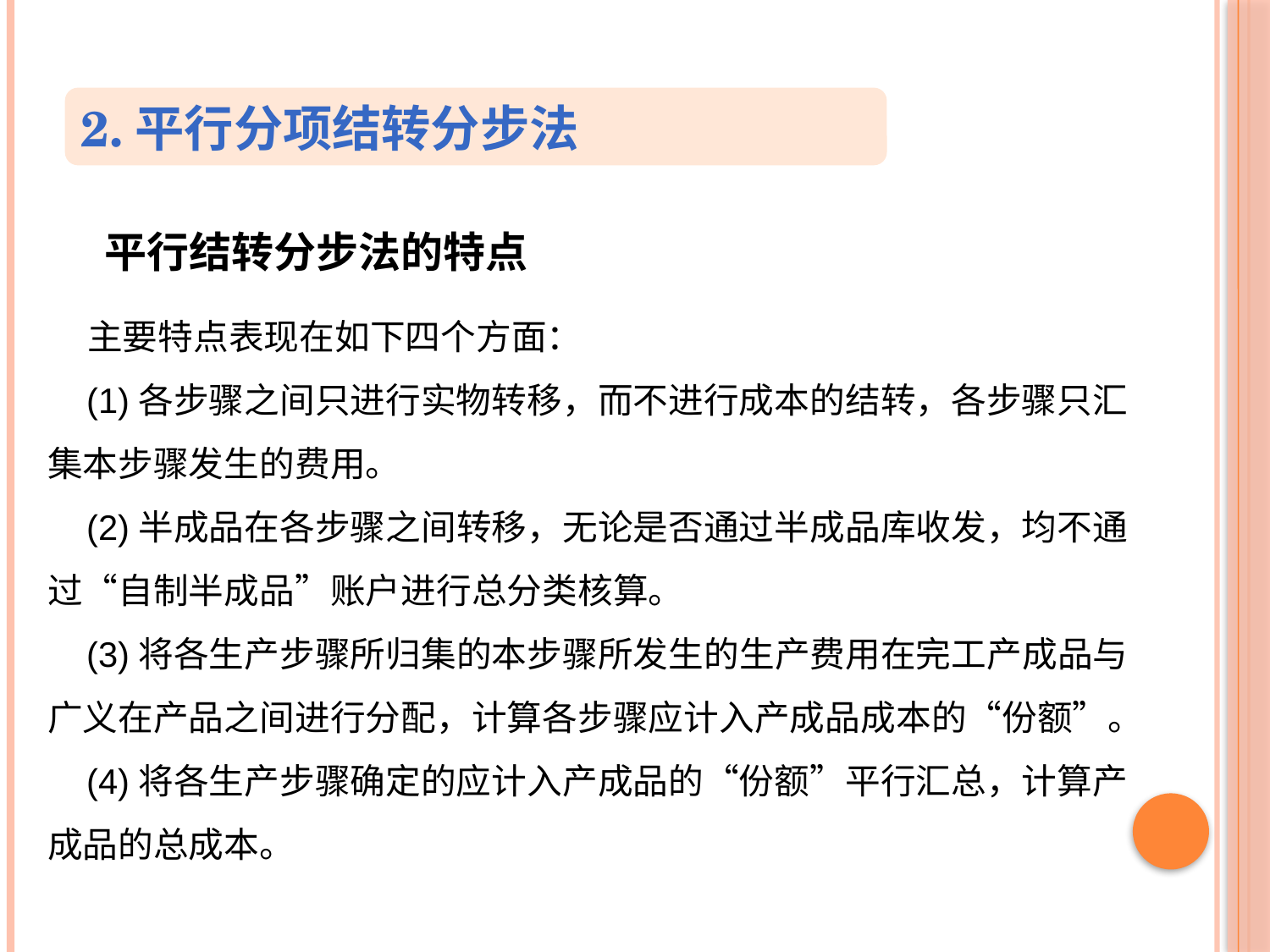

2.平行分项结转分步法
  平行结转分步法的特点
    主要特点表现在如下四个方面：
    (1)各步骤之间只进行实物转移，而不进行成本的结转，各步骤只汇集本步骤发生的费用。
    (2)半成品在各步骤之间转移，无论是否通过半成品库收发，均不通过“自制半成品”账户进行总分类核算。
    (3)将各生产步骤所归集的本步骤所发生的生产费用在完工产成品与广义在产品之间进行分配，计算各步骤应计入产成品成本的“份额”。
    (4)将各生产步骤确定的应计入产成品的“份额”平行汇总，计算产成品的总成本。